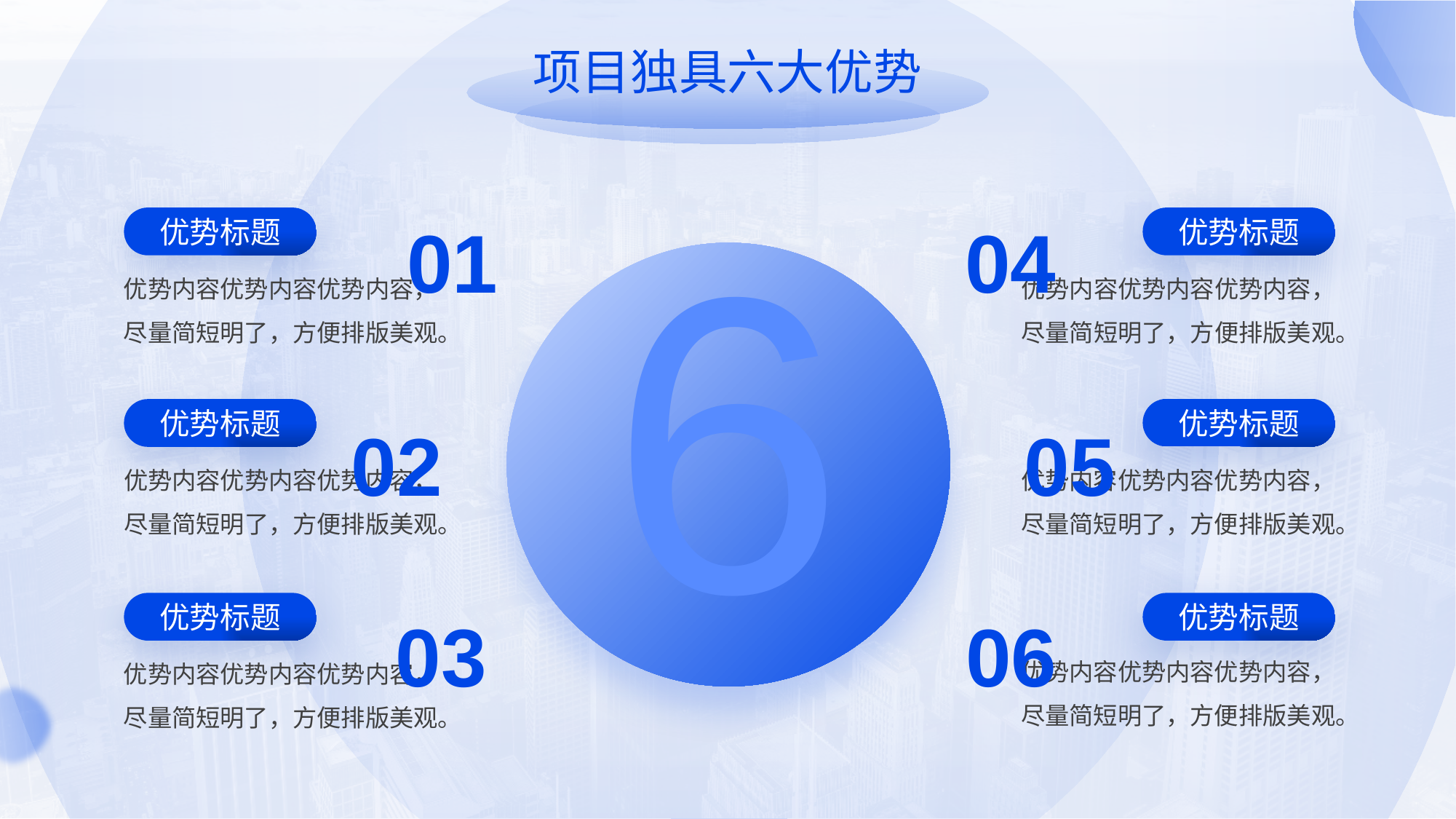

项目独具六大优势

6

01
04

优势标题
优势内容优势内容优势内容，尽量简短明了，方便排版美观。

优势标题
优势内容优势内容优势内容，尽量简短明了，方便排版美观。

优势标题
优势内容优势内容优势内容，尽量简短明了，方便排版美观。

优势标题
优势内容优势内容优势内容，尽量简短明了，方便排版美观。
02
05

优势标题
优势内容优势内容优势内容，尽量简短明了，方便排版美观。

优势标题
优势内容优势内容优势内容，尽量简短明了，方便排版美观。
03
06